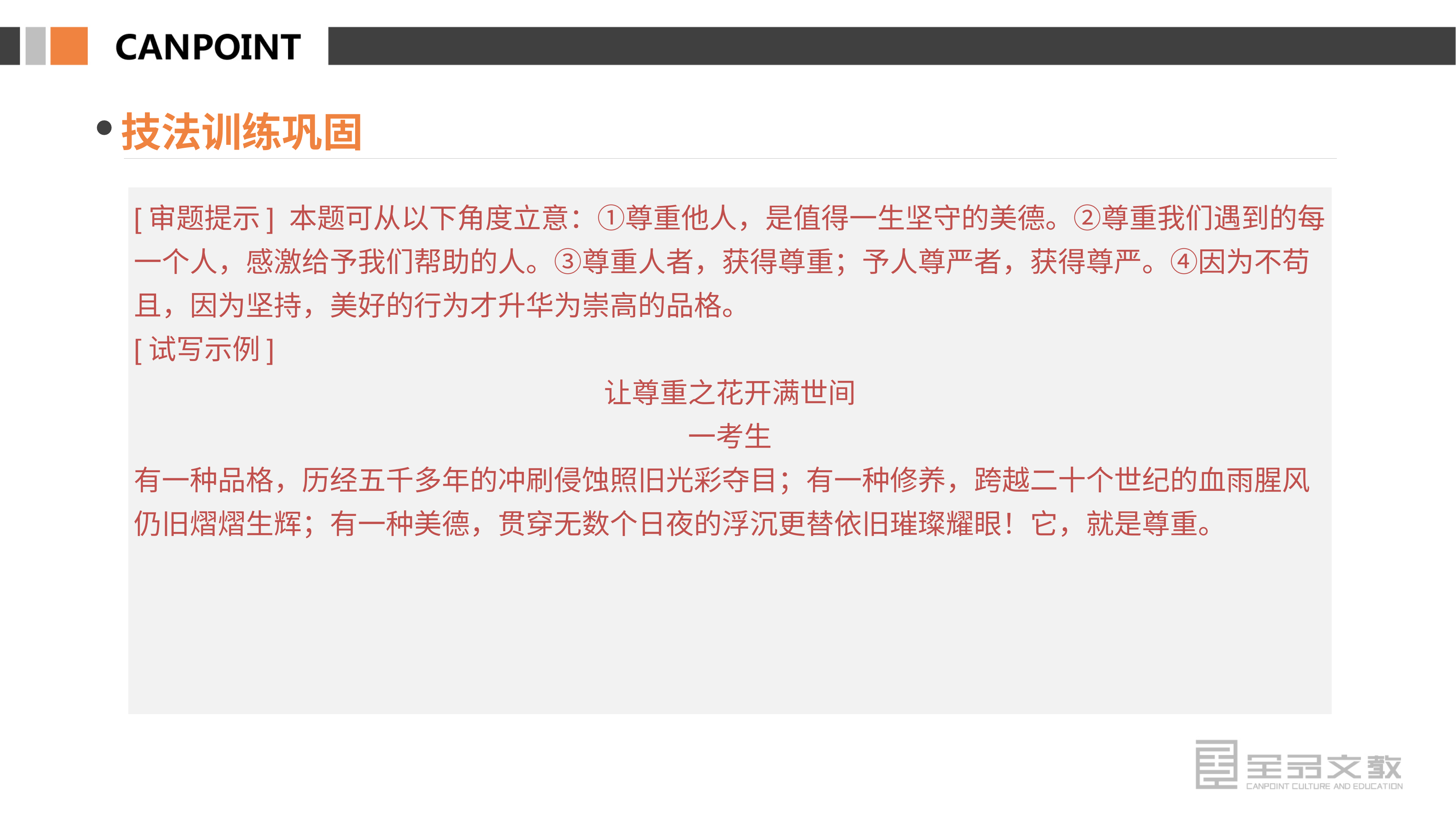

技法训练巩固

[审题提示] 本题可从以下角度立意：①尊重他人，是值得一生坚守的美德。②尊重我们遇到的每一个人，感激给予我们帮助的人。③尊重人者，获得尊重；予人尊严者，获得尊严。④因为不苟且，因为坚持，美好的行为才升华为崇高的品格。
[试写示例]
让尊重之花开满世间
一考生
有一种品格，历经五千多年的冲刷侵蚀照旧光彩夺目；有一种修养，跨越二十个世纪的血雨腥风仍旧熠熠生辉；有一种美德，贯穿无数个日夜的浮沉更替依旧璀璨耀眼！它，就是尊重。